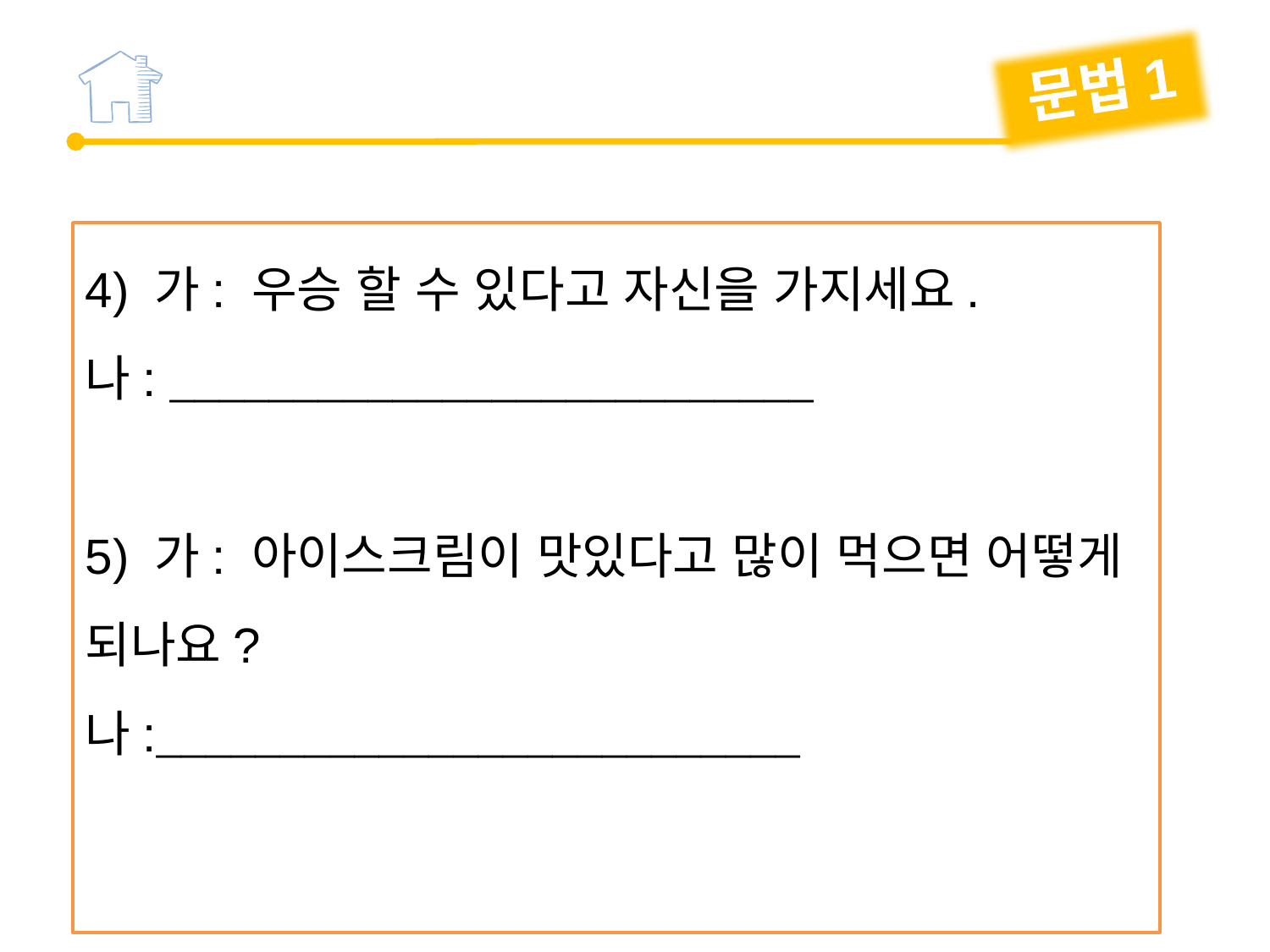

문법1

4) 가: 우승 할 수 있다고 자신을 가지세요.
나: __________________________
5) 가: 아이스크림이 맛있다고 많이 먹으면 어떻게 되나요?
나:__________________________